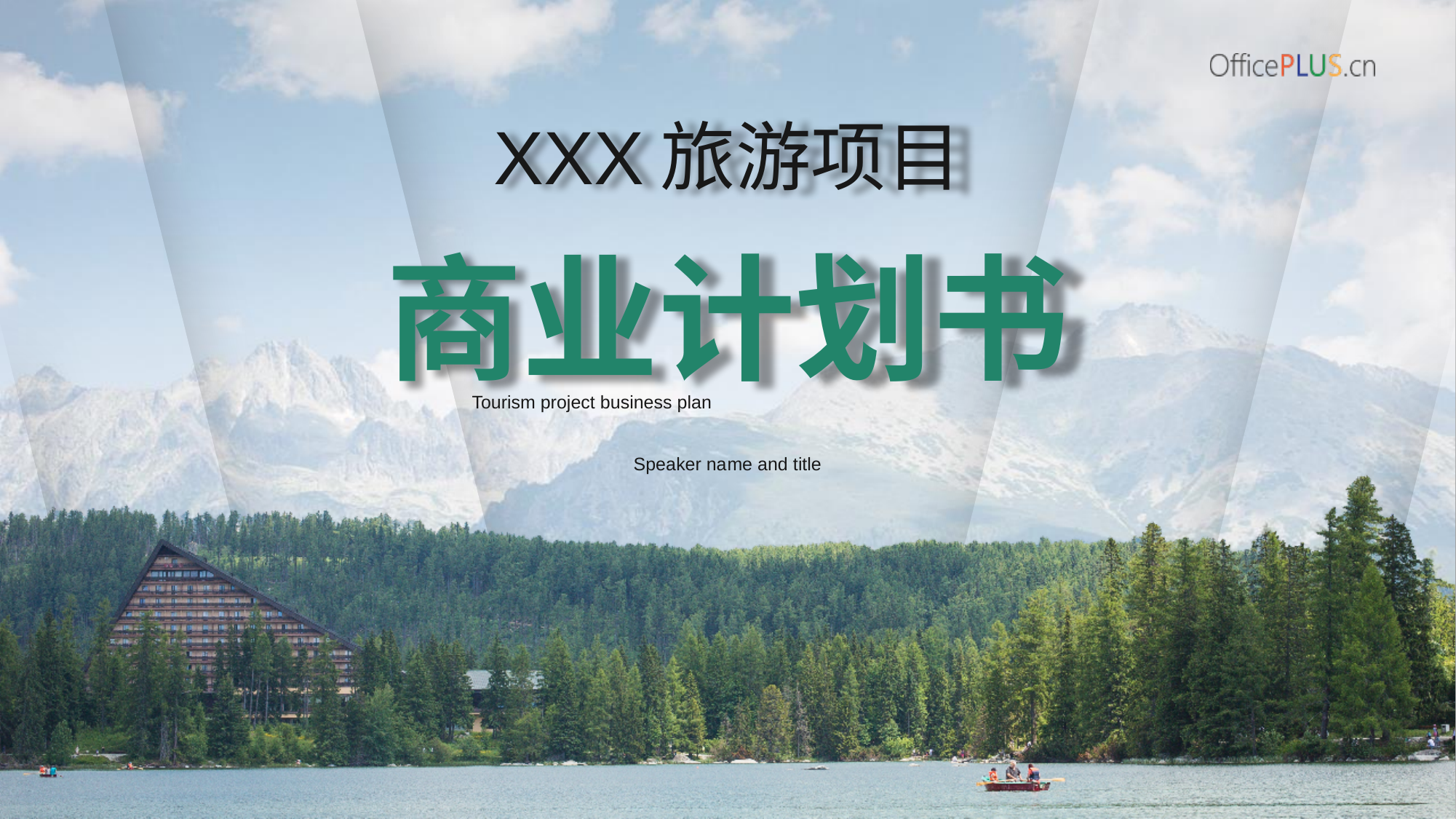

XXX旅游项目
商业计划书
Tourism project business plan
Speaker na me and title